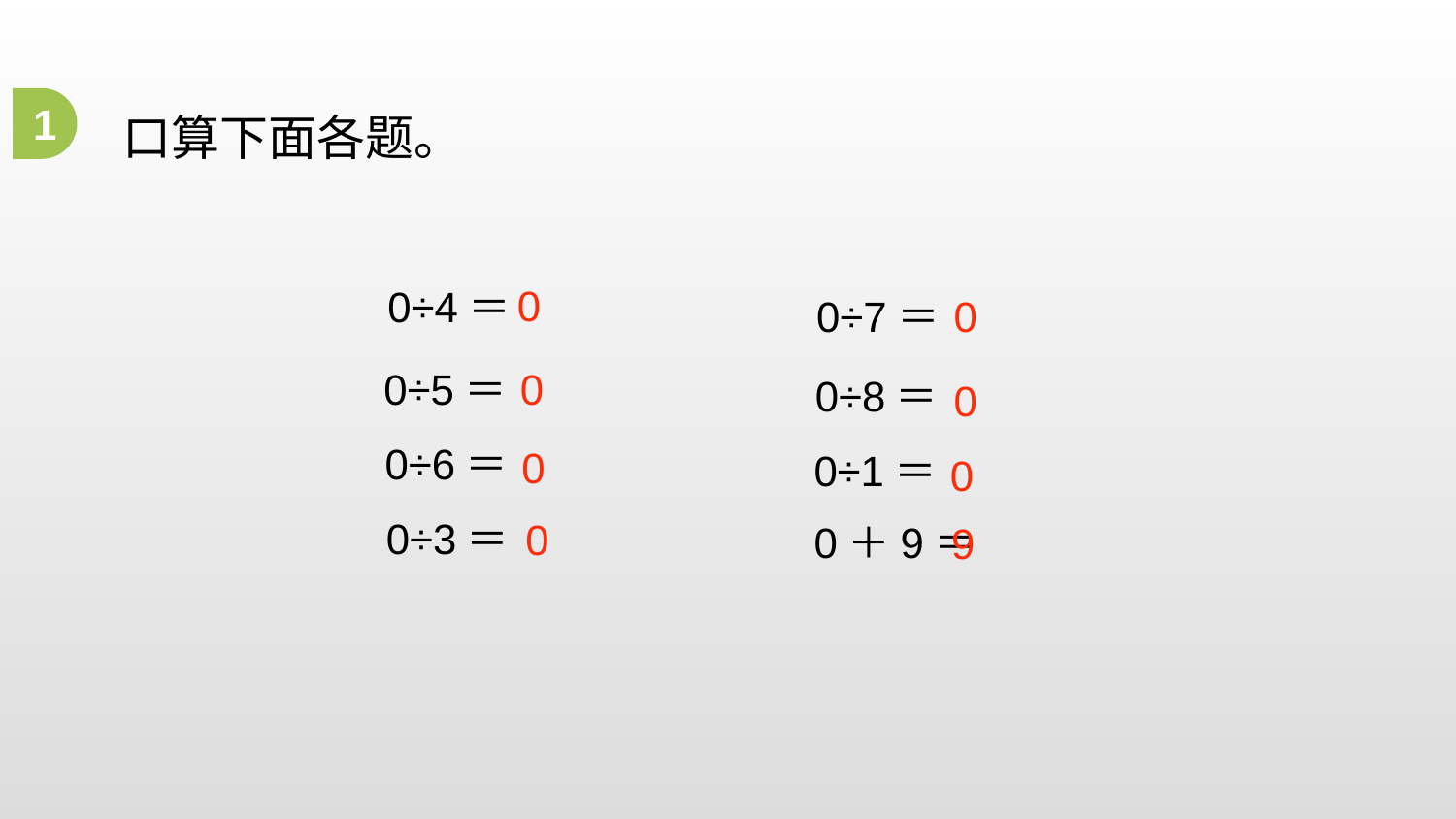

1
口算下面各题。
0
0÷4＝
0÷7＝
0
0÷5＝
0
0÷8＝
0
0÷6＝
0
0÷1＝
0
0÷3＝
0
0＋9＝
9